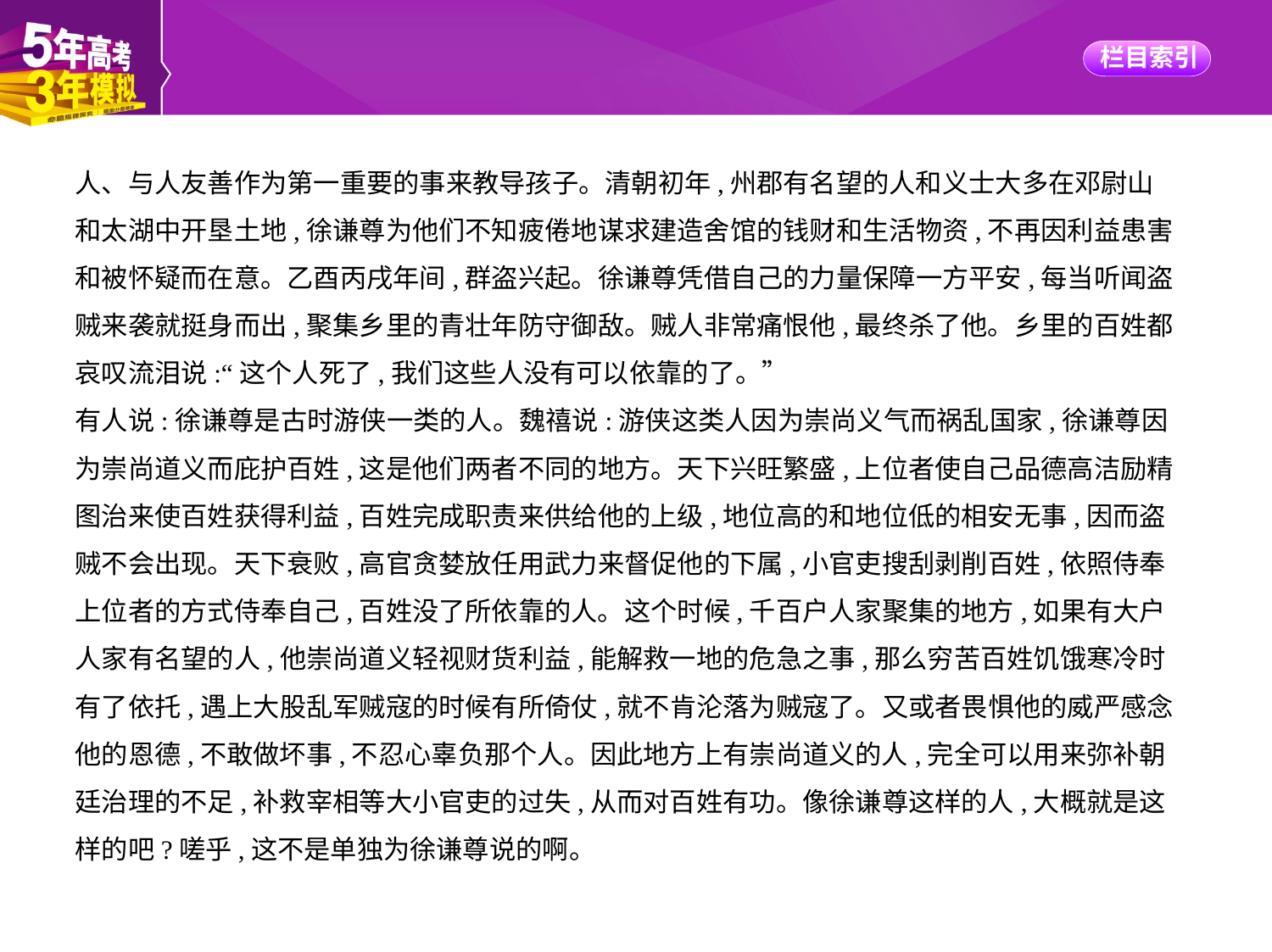

人、与人友善作为第一重要的事来教导孩子。清朝初年,州郡有名望的人和义士大多在邓尉山
和太湖中开垦土地,徐谦尊为他们不知疲倦地谋求建造舍馆的钱财和生活物资,不再因利益患害
和被怀疑而在意。乙酉丙戌年间,群盗兴起。徐谦尊凭借自己的力量保障一方平安,每当听闻盗
贼来袭就挺身而出,聚集乡里的青壮年防守御敌。贼人非常痛恨他,最终杀了他。乡里的百姓都
哀叹流泪说:“这个人死了,我们这些人没有可以依靠的了。”
有人说:徐谦尊是古时游侠一类的人。魏禧说:游侠这类人因为崇尚义气而祸乱国家,徐谦尊因
为崇尚道义而庇护百姓,这是他们两者不同的地方。天下兴旺繁盛,上位者使自己品德高洁励精
图治来使百姓获得利益,百姓完成职责来供给他的上级,地位高的和地位低的相安无事,因而盗
贼不会出现。天下衰败,高官贪婪放任用武力来督促他的下属,小官吏搜刮剥削百姓,依照侍奉
上位者的方式侍奉自己,百姓没了所依靠的人。这个时候,千百户人家聚集的地方,如果有大户
人家有名望的人,他崇尚道义轻视财货利益,能解救一地的危急之事,那么穷苦百姓饥饿寒冷时
有了依托,遇上大股乱军贼寇的时候有所倚仗,就不肯沦落为贼寇了。又或者畏惧他的威严感念
他的恩德,不敢做坏事,不忍心辜负那个人。因此地方上有崇尚道义的人,完全可以用来弥补朝
廷治理的不足,补救宰相等大小官吏的过失,从而对百姓有功。像徐谦尊这样的人,大概就是这
样的吧?嗟乎,这不是单独为徐谦尊说的啊。